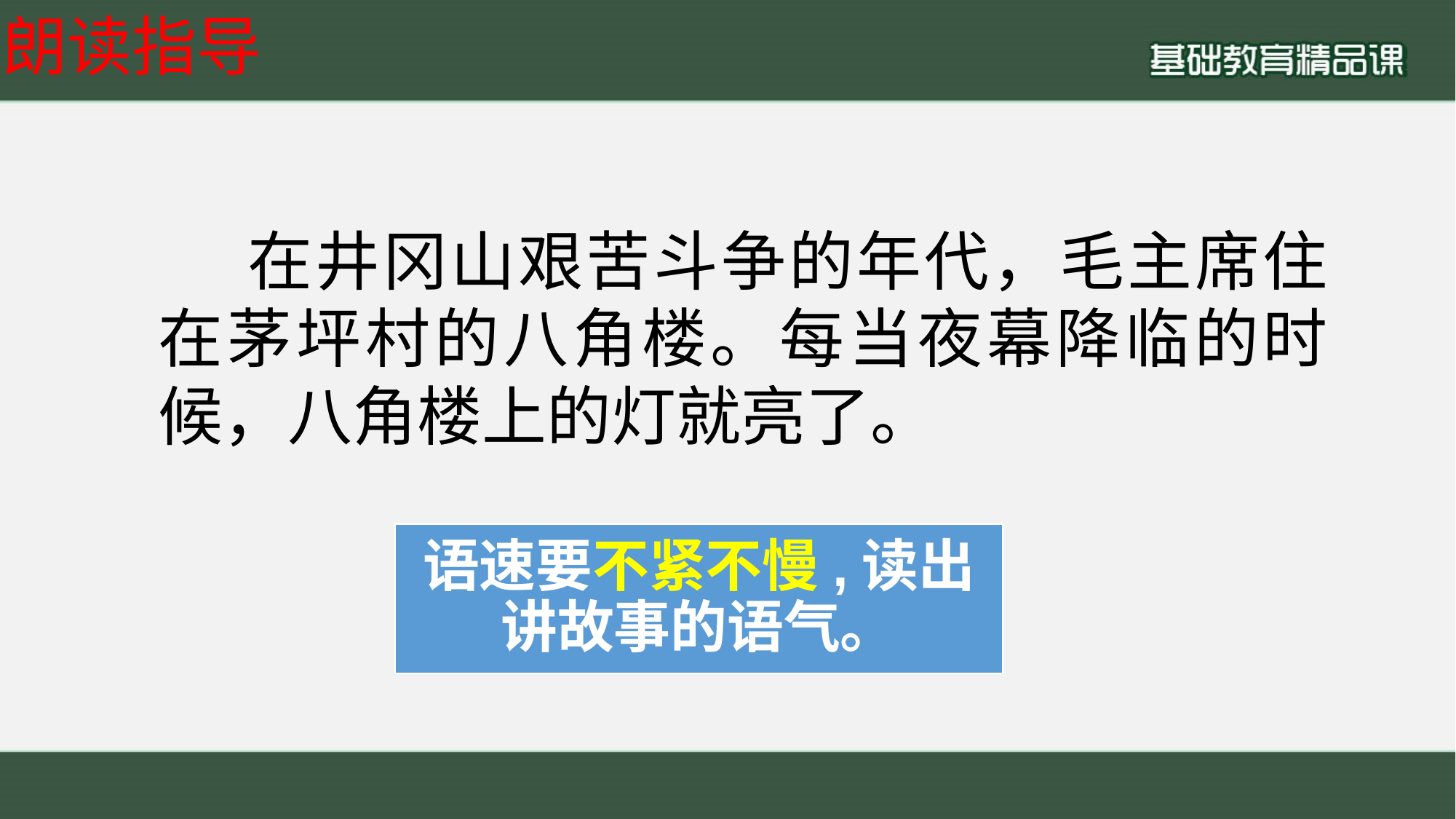

朗读指导
    在井冈山艰苦斗争的年代，毛主席住在茅坪村的八角楼。每当夜幕降临的时候，八角楼上的灯就亮了。
语速要不紧不慢,读出讲故事的语气。